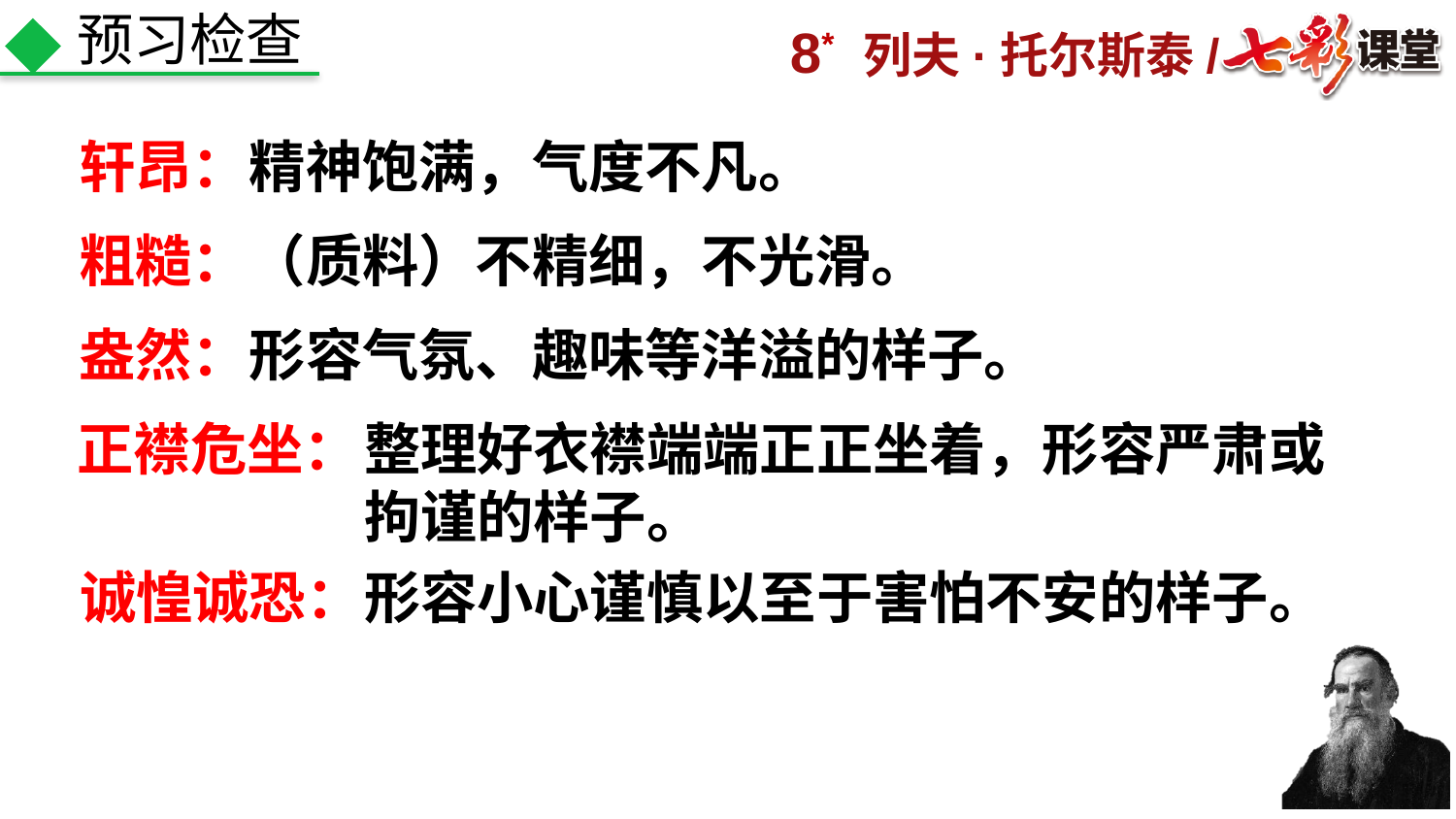

预习检查

轩昂：
精神饱满，气度不凡。
粗糙：
（质料）不精细，不光滑。
盎然：
形容气氛、趣味等洋溢的样子。
正襟危坐：
整理好衣襟端端正正坐着，形容严肃或拘谨的样子。
诚惶诚恐：
形容小心谨慎以至于害怕不安的样子。